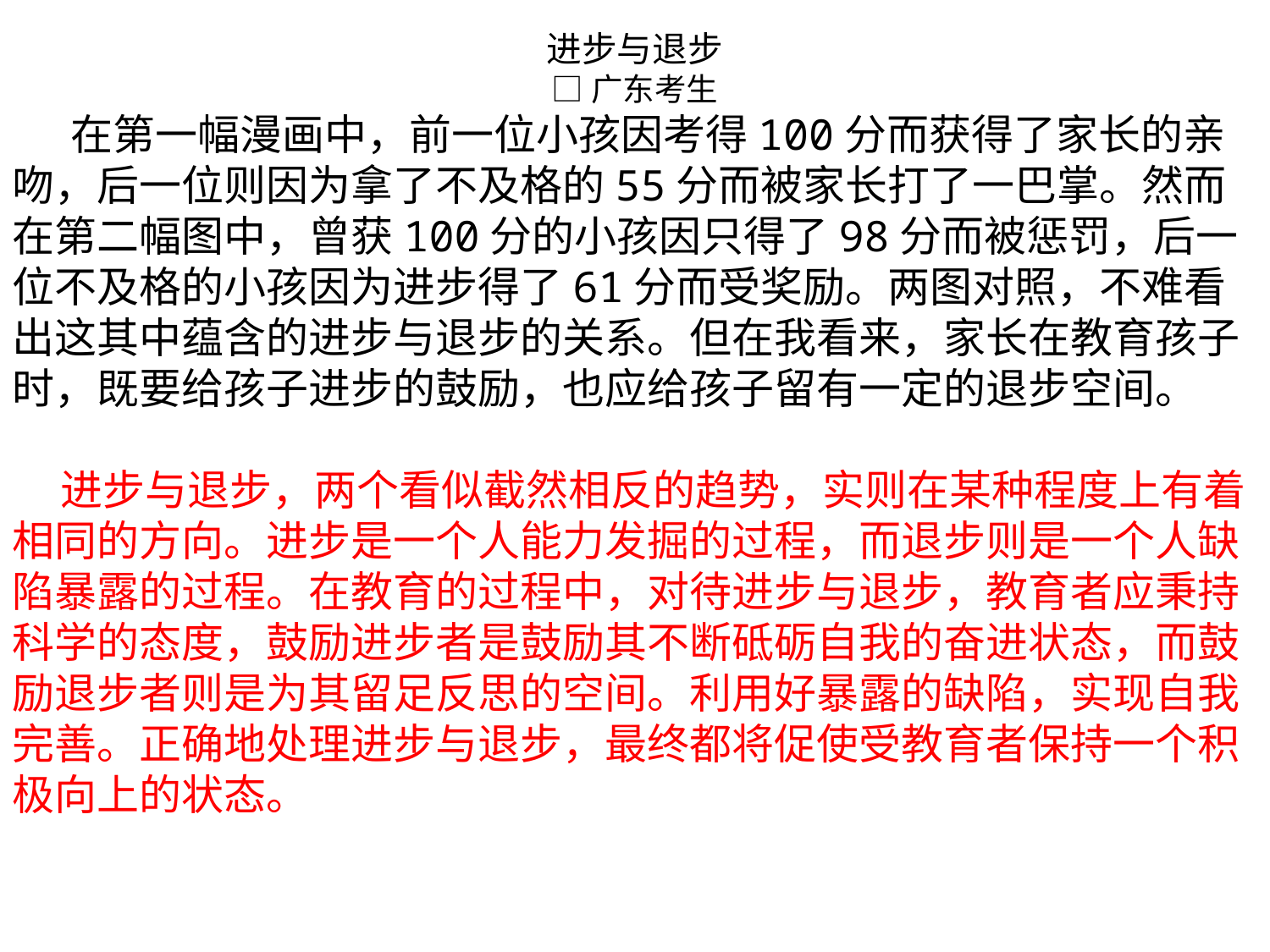

进步与退步
□广东考生
       在第一幅漫画中，前一位小孩因考得100分而获得了家长的亲吻，后一位则因为拿了不及格的55分而被家长打了一巴掌。然而在第二幅图中，曾获100分的小孩因只得了98分而被惩罚，后一位不及格的小孩因为进步得了61分而受奖励。两图对照，不难看出这其中蕴含的进步与退步的关系。但在我看来，家长在教育孩子时，既要给孩子进步的鼓励，也应给孩子留有一定的退步空间。
    进步与退步，两个看似截然相反的趋势，实则在某种程度上有着相同的方向。进步是一个人能力发掘的过程，而退步则是一个人缺陷暴露的过程。在教育的过程中，对待进步与退步，教育者应秉持科学的态度，鼓励进步者是鼓励其不断砥砺自我的奋进状态，而鼓励退步者则是为其留足反思的空间。利用好暴露的缺陷，实现自我完善。正确地处理进步与退步，最终都将促使受教育者保持一个积极向上的状态。